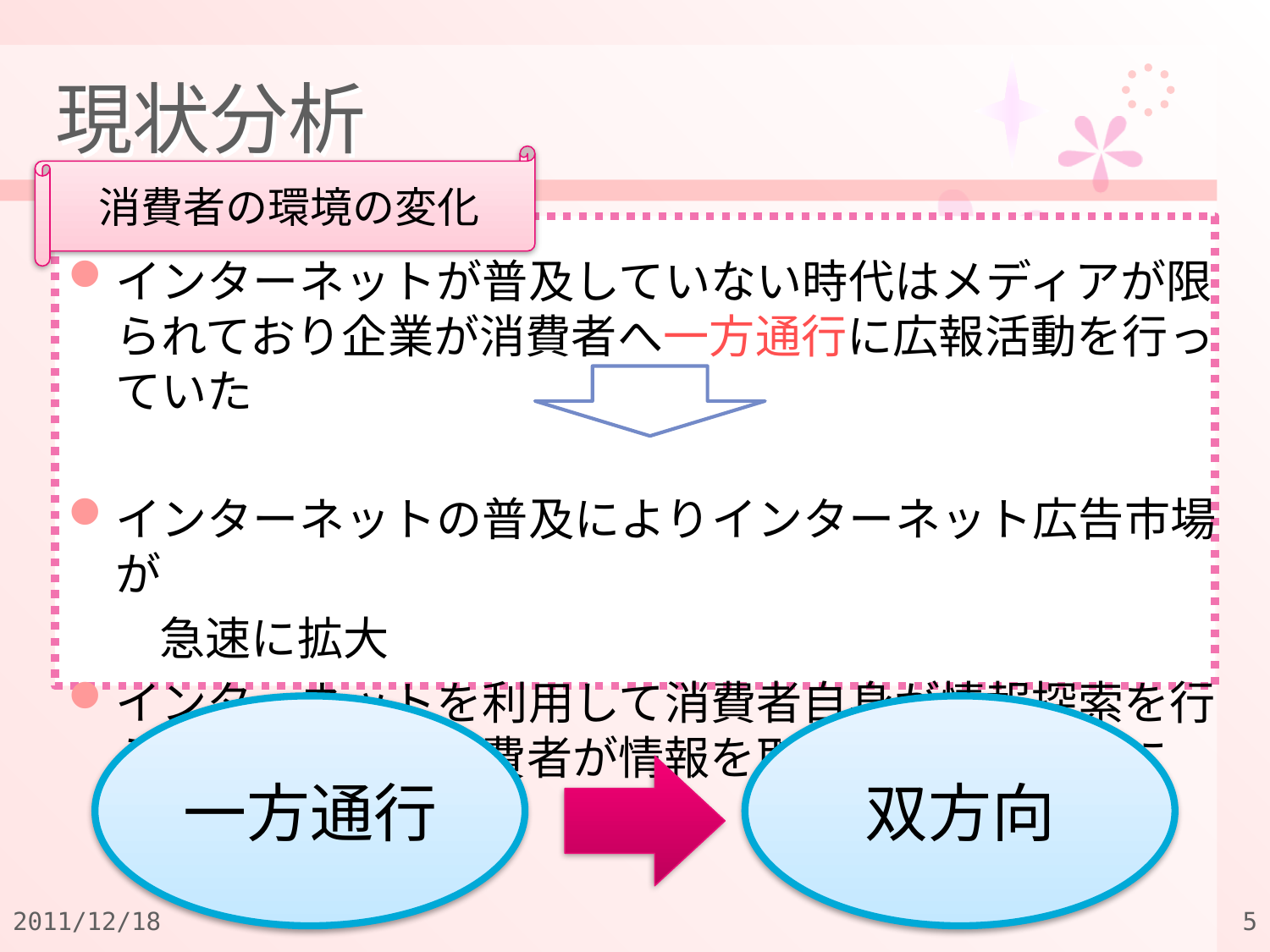

# 現状分析
消費者の環境の変化

インターネットが普及していない時代はメディアが限られており企業が消費者へ一方通行に広報活動を行っていた

インターネットの普及によりインターネット広告市場が
　　急速に拡大
インターネットを利用して消費者自身が情報探索を行うようになり、消費者が情報を取捨選択するようになった

一方通行
双方向

2011/12/18
5